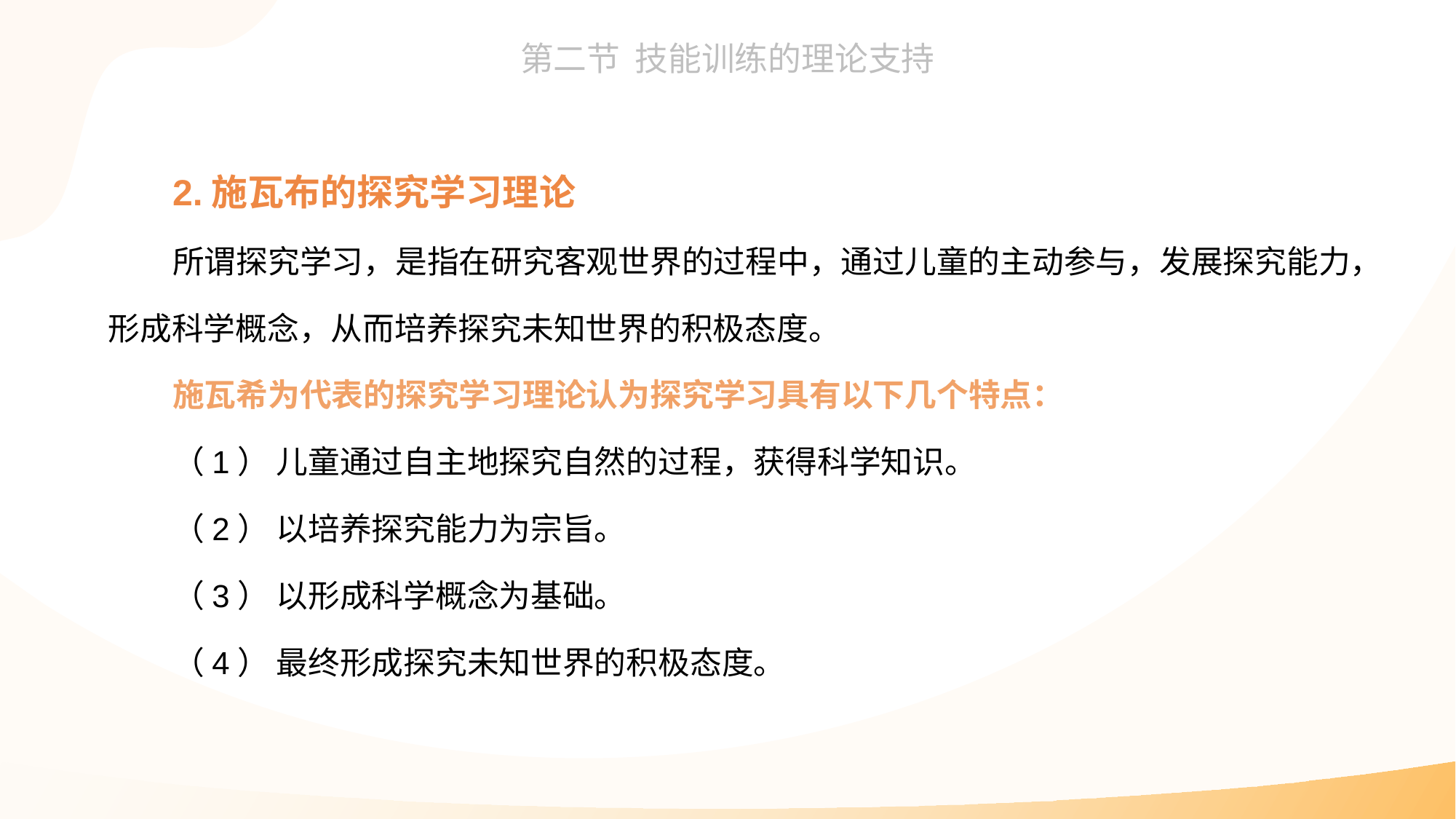

2.施瓦布的探究学习理论
所谓探究学习，是指在研究客观世界的过程中，通过儿童的主动参与，发展探究能力，形成科学概念，从而培养探究未知世界的积极态度。
施瓦希为代表的探究学习理论认为探究学习具有以下几个特点：
（1） 儿童通过自主地探究自然的过程，获得科学知识。
（2） 以培养探究能力为宗旨。
（3） 以形成科学概念为基础。
（4） 最终形成探究未知世界的积极态度。